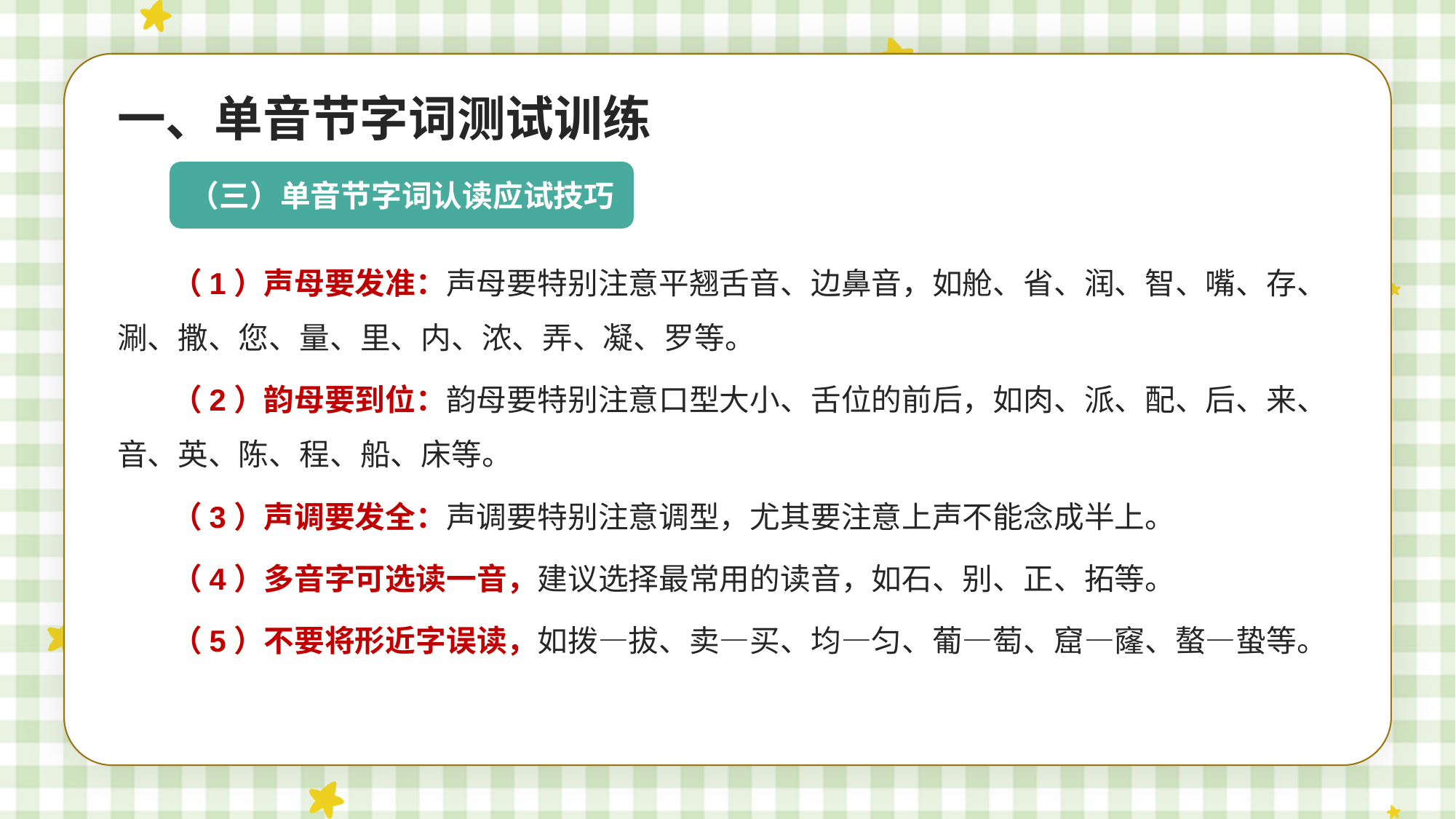

一、单音节字词测试训练
（三）单音节字词认读应试技巧
（1）声母要发准：声母要特别注意平翘舌音、边鼻音，如舱、省、润、智、嘴、存、涮、撒、您、量、里、内、浓、弄、凝、罗等。
（2）韵母要到位：韵母要特别注意口型大小、舌位的前后，如肉、派、配、后、来、音、英、陈、程、船、床等。
（3）声调要发全：声调要特别注意调型，尤其要注意上声不能念成半上。
（4）多音字可选读一音，建议选择最常用的读音，如石、别、正、拓等。
（5）不要将形近字误读，如拨—拔、卖—买、均—匀、葡—萄、窟—窿、螯—蛰等。